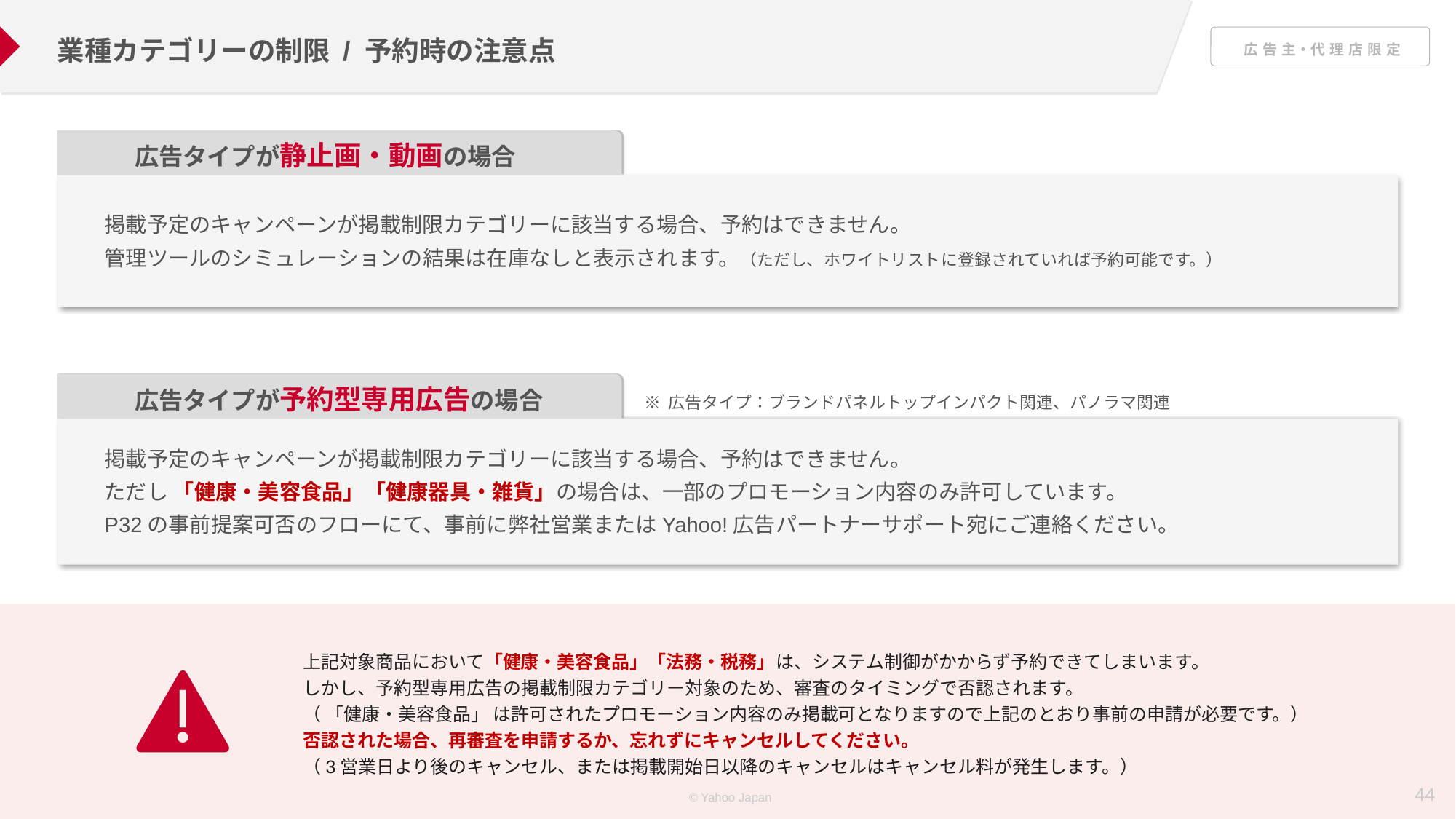

業種カテゴリーの制限 / 予約時の注意点
広告タイプが静止画・動画の場合
掲載予定のキャンペーンが掲載制限カテゴリーに該当する場合、予約はできません。
管理ツールのシミュレーションの結果は在庫なしと表示されます。（ただし、ホワイトリストに登録されていれば予約可能です。）
広告タイプが予約型専用広告の場合
※ 広告タイプ：ブランドパネルトップインパクト関連、パノラマ関連
掲載予定のキャンペーンが掲載制限カテゴリーに該当する場合、予約はできません。
ただし 「健康・美容食品」「健康器具・雑貨」の場合は、一部のプロモーション内容のみ許可しています。
P32の事前提案可否のフローにて、事前に弊社営業またはYahoo!広告パートナーサポート宛にご連絡ください。
上記対象商品において「健康・美容食品」「法務・税務」は、システム制御がかからず予約できてしまいます。
しかし、予約型専用広告の掲載制限カテゴリー対象のため、審査のタイミングで否認されます。
（ 「健康・美容食品」 は許可されたプロモーション内容のみ掲載可となりますので上記のとおり事前の申請が必要です。）
否認された場合、再審査を申請するか、忘れずにキャンセルしてください。
（3営業日より後のキャンセル、または掲載開始日以降のキャンセルはキャンセル料が発生します。）